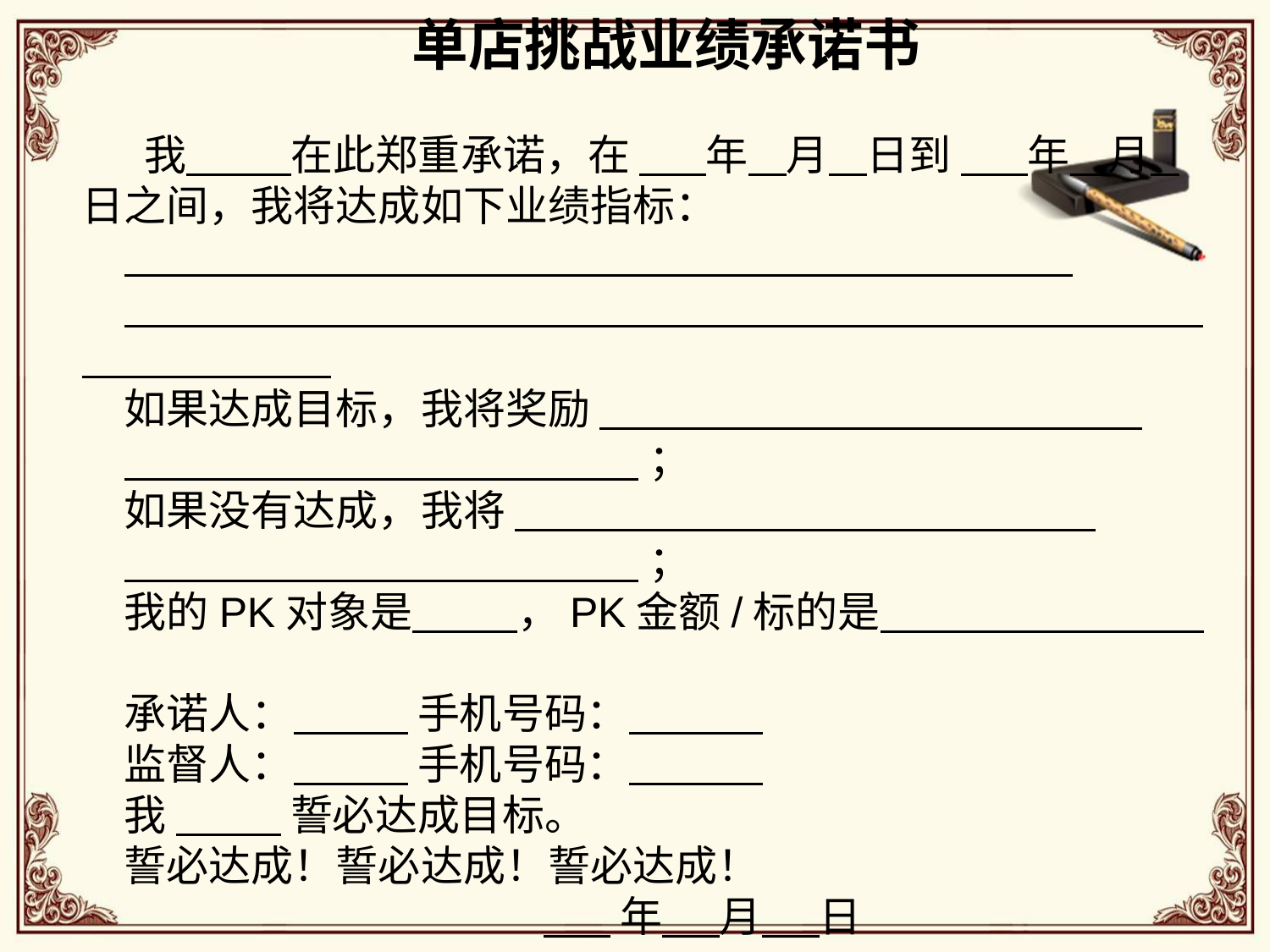

单店挑战业绩承诺书

 我           在此郑重承诺，在        年    月    日到        年    月    日之间，我将达成如下业绩指标：

如果达成目标，我将奖励
                                                      ；
如果没有达成，我将
                                                      ；
我的PK对象是           ，PK金额/标的是
承诺人：             手机号码：
监督人：             手机号码：
我             誓必达成目标。
誓必达成！誓必达成！誓必达成！
                                                   年      月      日